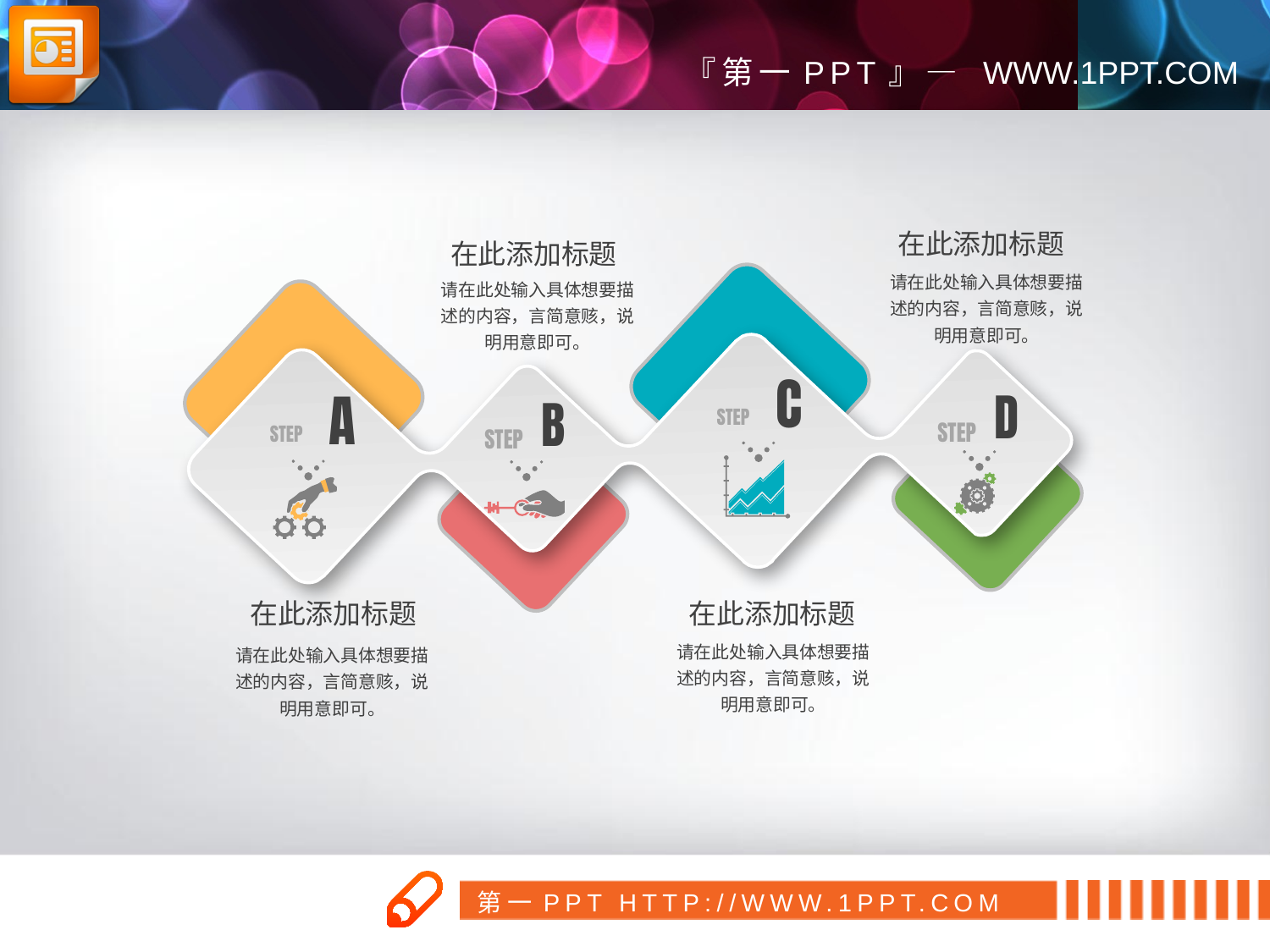

在此添加标题
请在此处输入具体想要描述的内容，言简意赅，说明用意即可。
在此添加标题
请在此处输入具体想要描述的内容，言简意赅，说明用意即可。

C
STEP
A
STEP
D
STEP
B
STEP

在此添加标题
请在此处输入具体想要描述的内容，言简意赅，说明用意即可。
在此添加标题
请在此处输入具体想要描述的内容，言简意赅，说明用意即可。